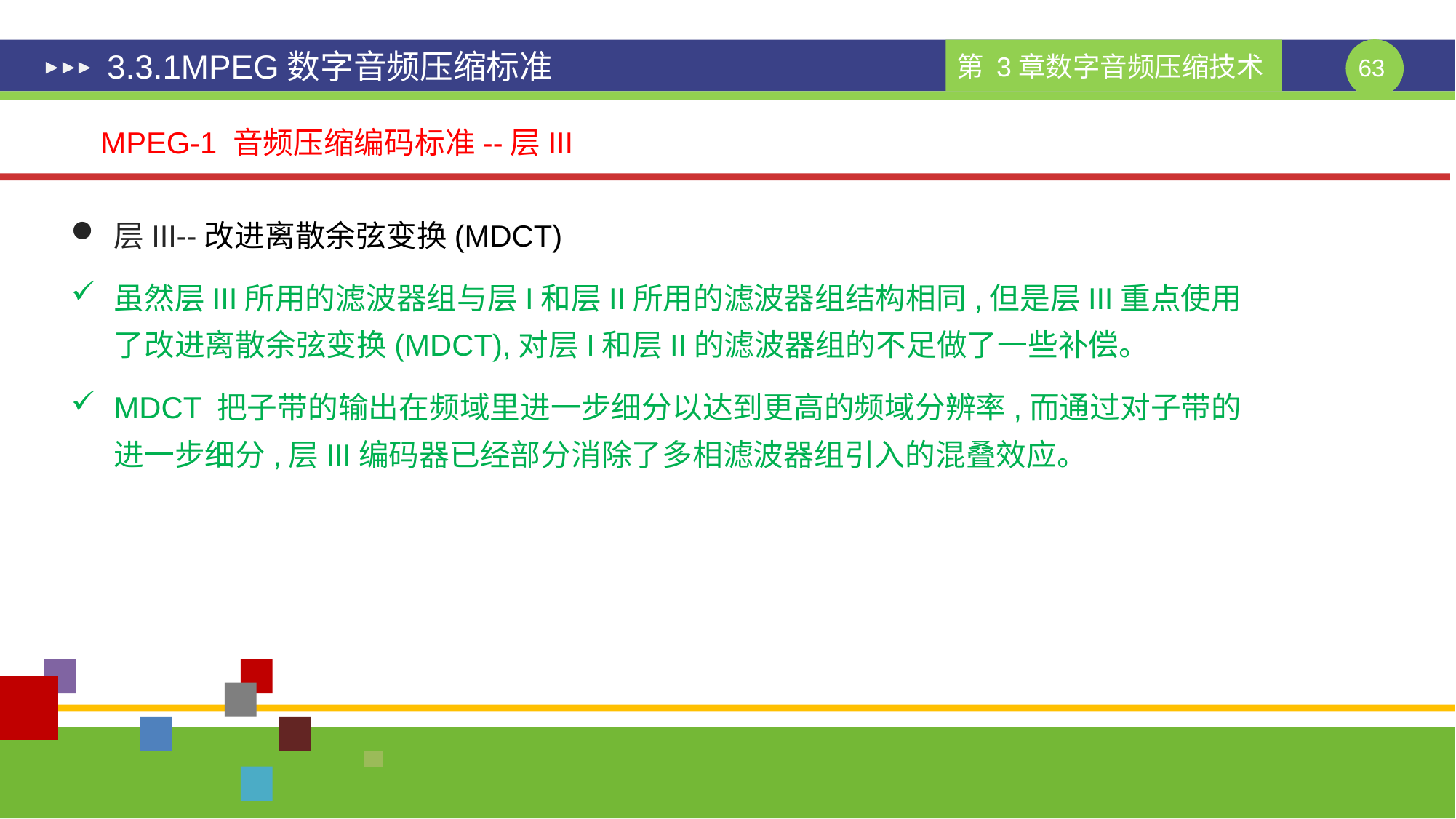

# 3.3.1MPEG数字音频压缩标准
MPEG-1 音频压缩编码标准--层III

层III--改进离散余弦变换(MDCT)
虽然层III所用的滤波器组与层I和层II所用的滤波器组结构相同,但是层III重点使用了改进离散余弦变换(MDCT),对层I和层II的滤波器组的不足做了一些补偿。
MDCT 把子带的输出在频域里进一步细分以达到更高的频域分辨率,而通过对子带的进一步细分,层III编码器已经部分消除了多相滤波器组引入的混叠效应。